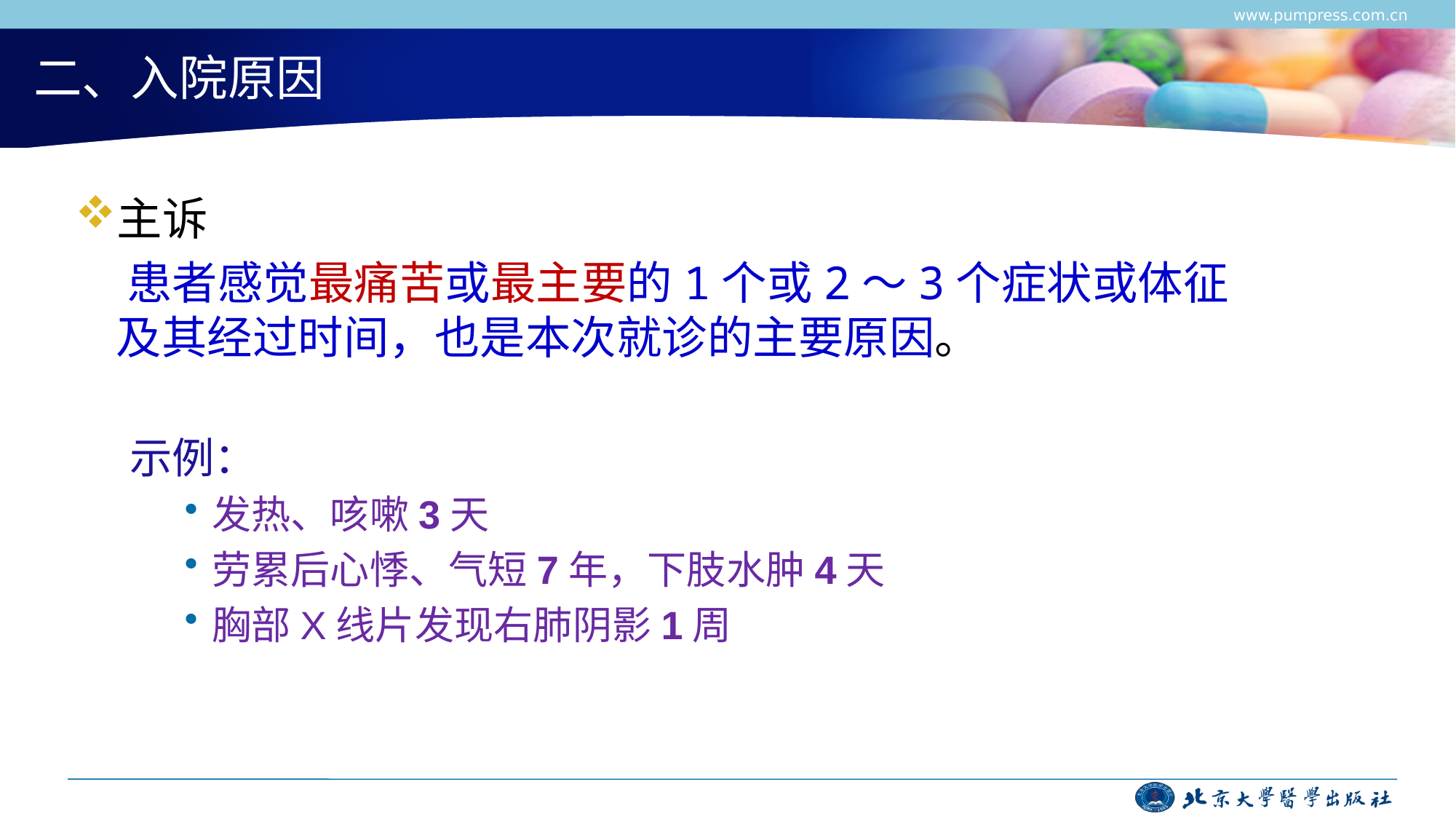

www.pumpress.com.cn
# 二、入院原因
主诉
    患者感觉最痛苦或最主要的1个或2～3个症状或体征及其经过时间，也是本次就诊的主要原因。

示例：
发热、咳嗽3天
劳累后心悸、气短7年，下肢水肿4天
胸部X线片发现右肺阴影1周